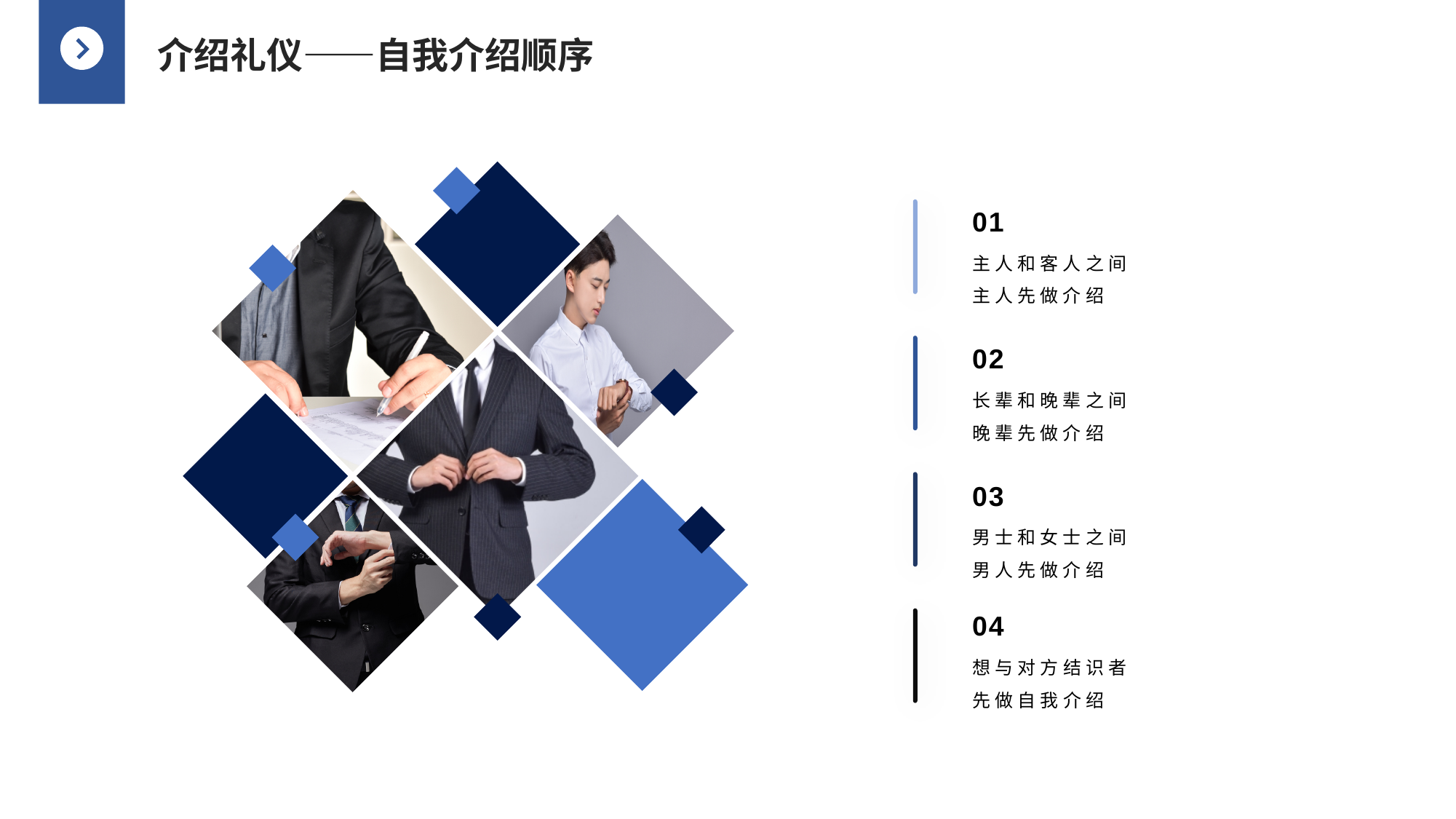

介绍礼仪——自我介绍顺序

01

主人和客人之间
主人先做介绍

02

长辈和晚辈之间
晚辈先做介绍

03

男士和女士之间
男人先做介绍

04

想与对方结识者
先做自我介绍